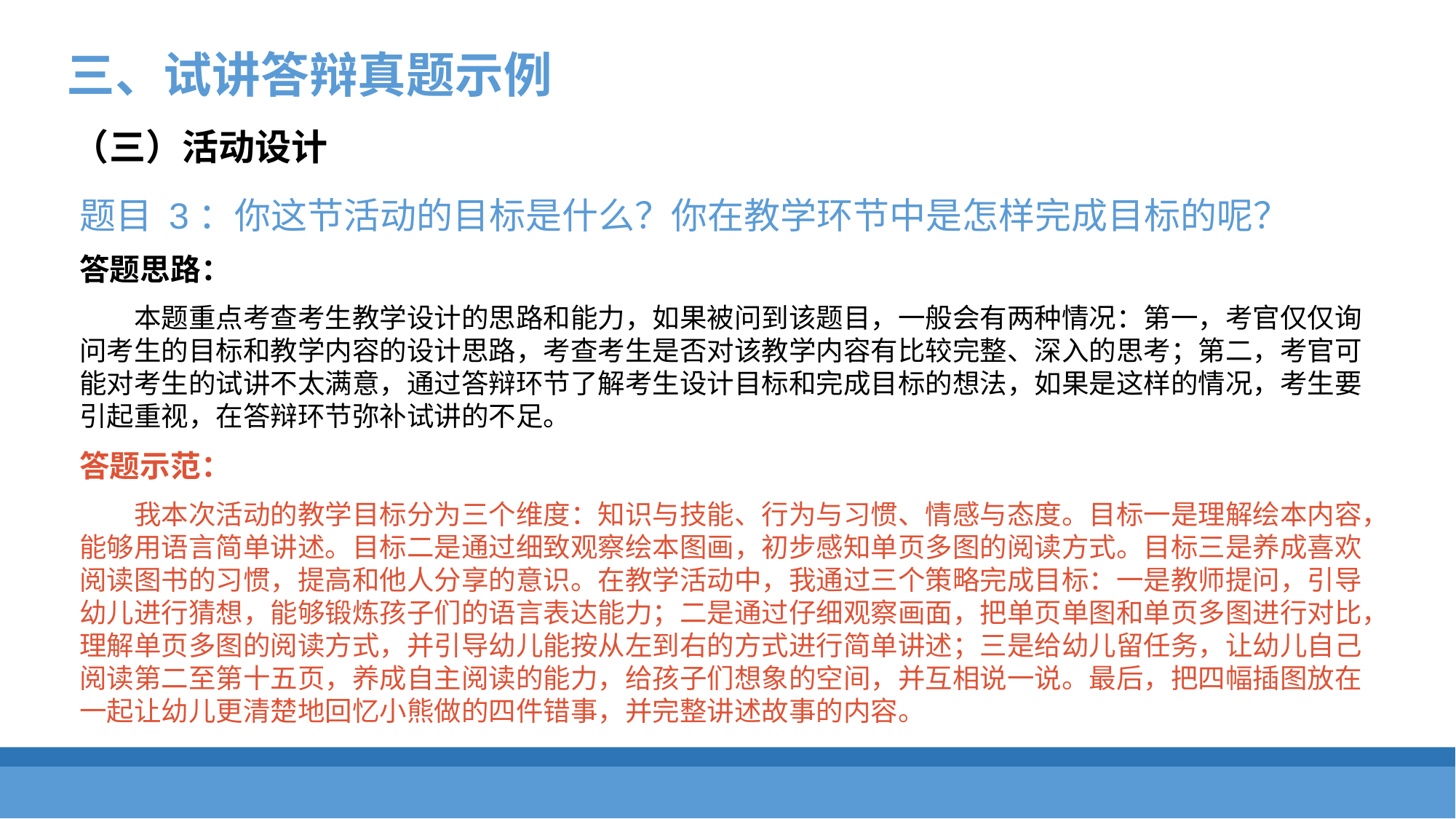

三、试讲答辩真题示例
（三）活动设计
题目 3：你这节活动的目标是什么？你在教学环节中是怎样完成目标的呢？
答题思路：
本题重点考查考生教学设计的思路和能力，如果被问到该题目，一般会有两种情况：第一，考官仅仅询问考生的目标和教学内容的设计思路，考查考生是否对该教学内容有比较完整、深入的思考；第二，考官可能对考生的试讲不太满意，通过答辩环节了解考生设计目标和完成目标的想法，如果是这样的情况，考生要引起重视，在答辩环节弥补试讲的不足。
答题示范：
我本次活动的教学目标分为三个维度：知识与技能、行为与习惯、情感与态度。目标一是理解绘本内容，能够用语言简单讲述。目标二是通过细致观察绘本图画，初步感知单页多图的阅读方式。目标三是养成喜欢阅读图书的习惯，提高和他人分享的意识。在教学活动中，我通过三个策略完成目标：一是教师提问，引导幼儿进行猜想，能够锻炼孩子们的语言表达能力；二是通过仔细观察画面，把单页单图和单页多图进行对比，理解单页多图的阅读方式，并引导幼儿能按从左到右的方式进行简单讲述；三是给幼儿留任务，让幼儿自己阅读第二至第十五页，养成自主阅读的能力，给孩子们想象的空间，并互相说一说。最后，把四幅插图放在一起让幼儿更清楚地回忆小熊做的四件错事，并完整讲述故事的内容。